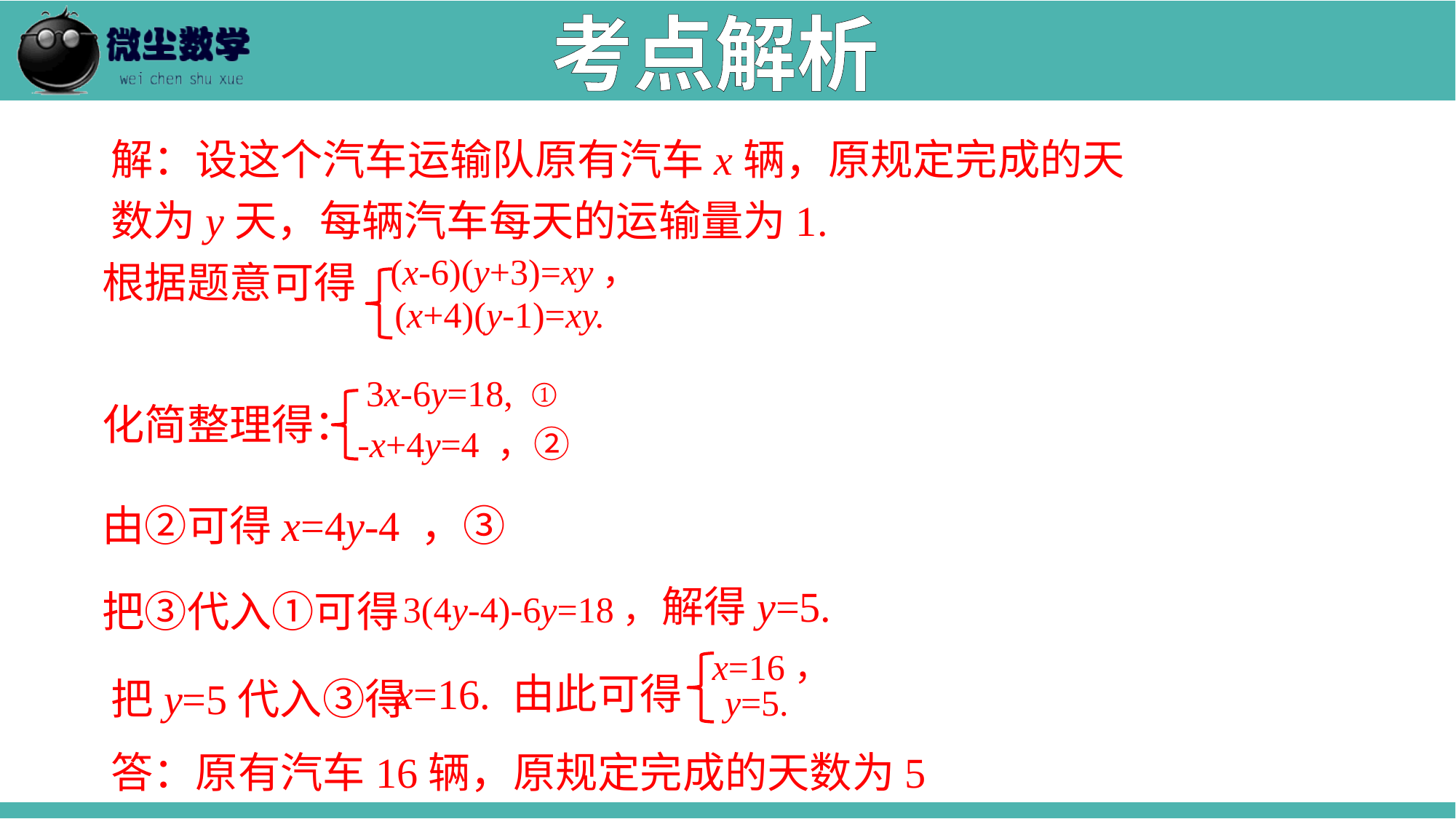

考点解析
解：设这个汽车运输队原有汽车x辆，原规定完成的天数为y天，每辆汽车每天的运输量为1.
根据题意可得

化简整理得：
(x-6)(y+3)=xy，

(x+4)(y-1)=xy.
3x-6y=18,  ①

-x+4y=4 ，②
由②可得x=4y-4 ，③
解得y=5.
把③代入①可得
3(4y-4)-6y=18，
由此可得
x=16.
x=16，

y=5.
把y=5代入③得
答：原有汽车16辆，原规定完成的天数为5天.